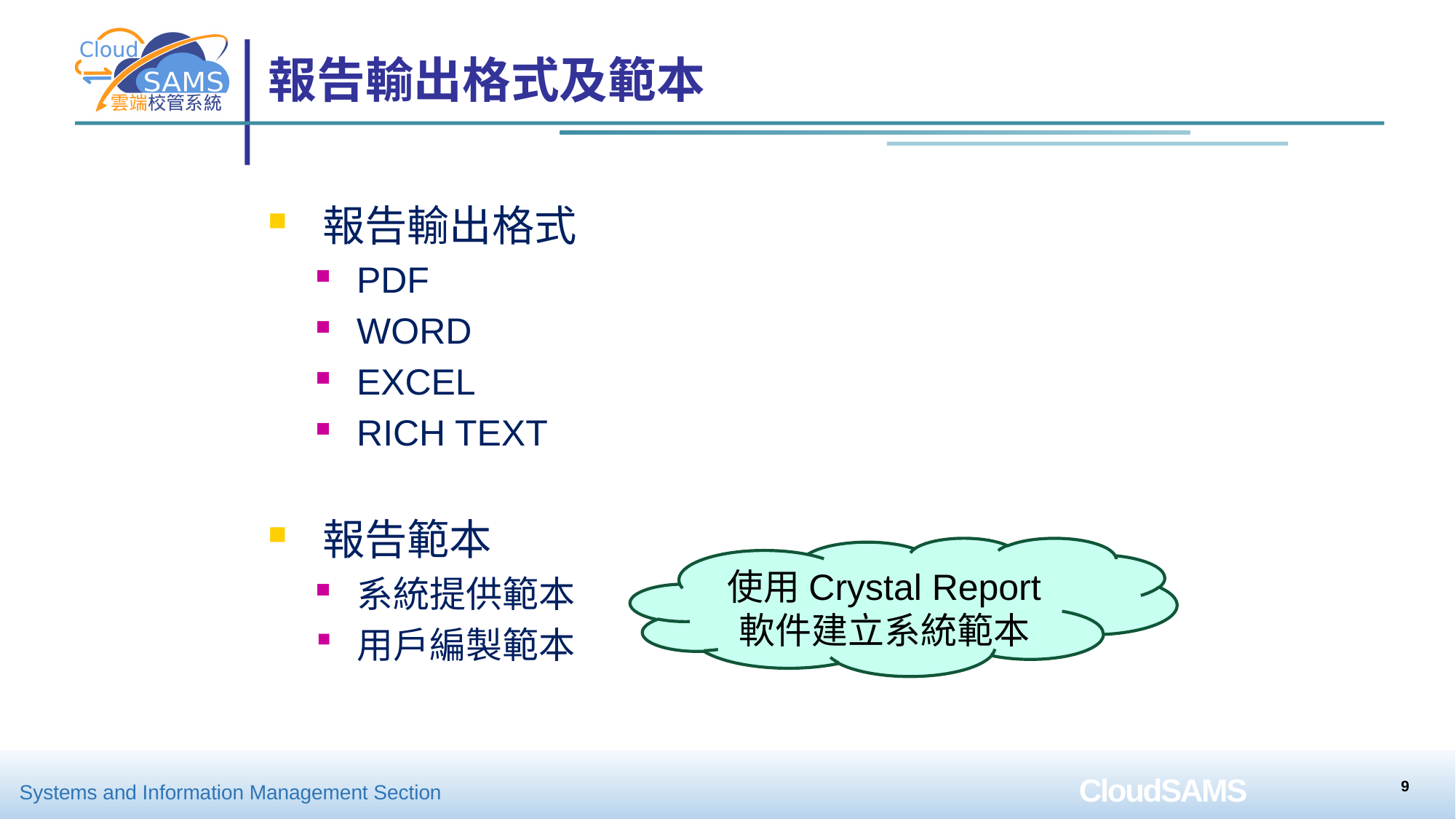

# 報告輸出格式及範本
報告輸出格式
PDF
WORD
EXCEL
RICH TEXT

報告範本
系統提供範本
用戶編製範本

使用Crystal Report 軟件建立系統範本
9